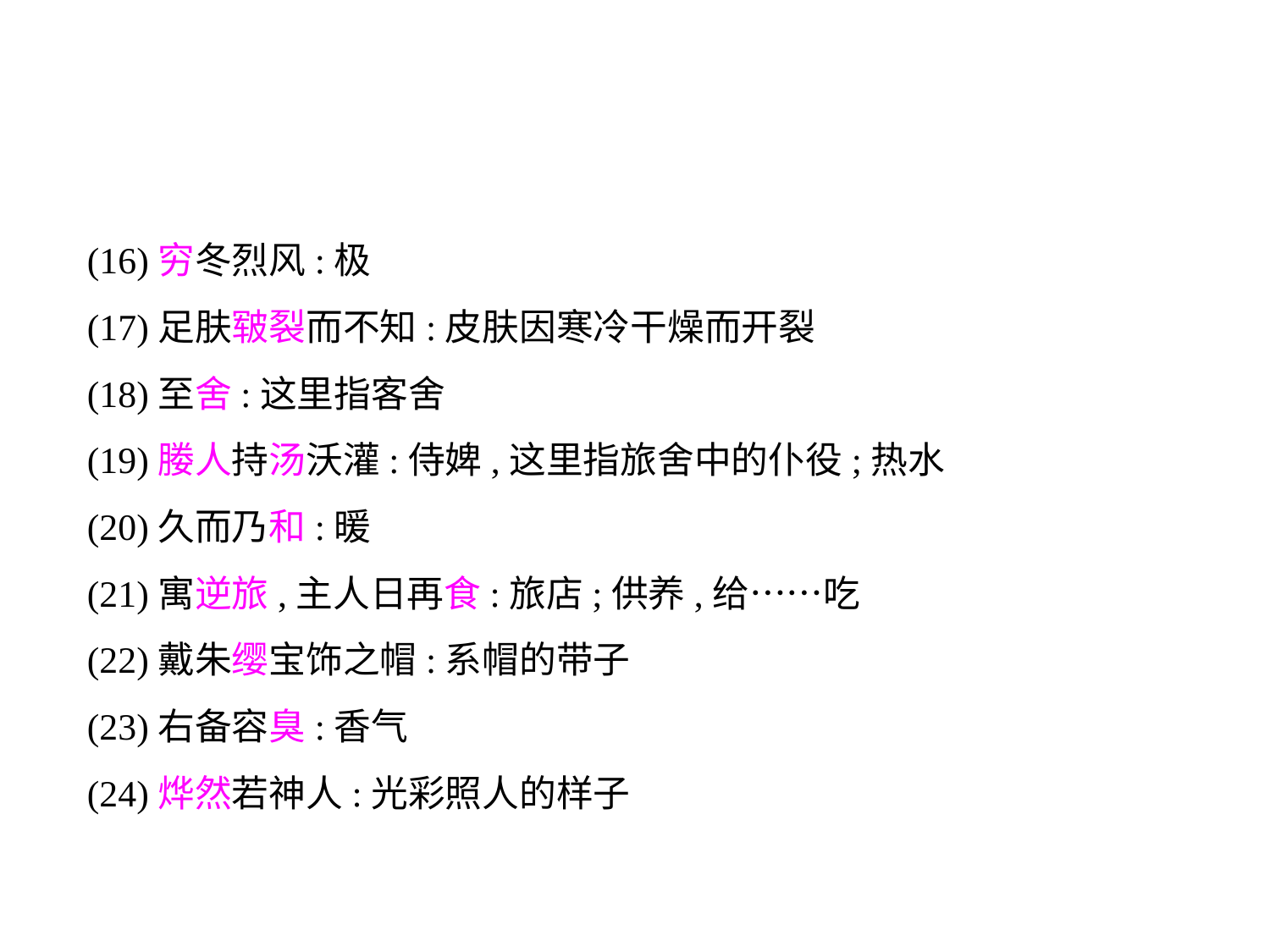

(16)穷冬烈风:极
(17)足肤皲裂而不知:皮肤因寒冷干燥而开裂
(18)至舍:这里指客舍
(19)媵人持汤沃灌:侍婢,这里指旅舍中的仆役;热水
(20)久而乃和:暖
(21)寓逆旅,主人日再食:旅店;供养,给……吃
(22)戴朱缨宝饰之帽:系帽的带子
(23)右备容臭:香气
(24)烨然若神人:光彩照人的样子